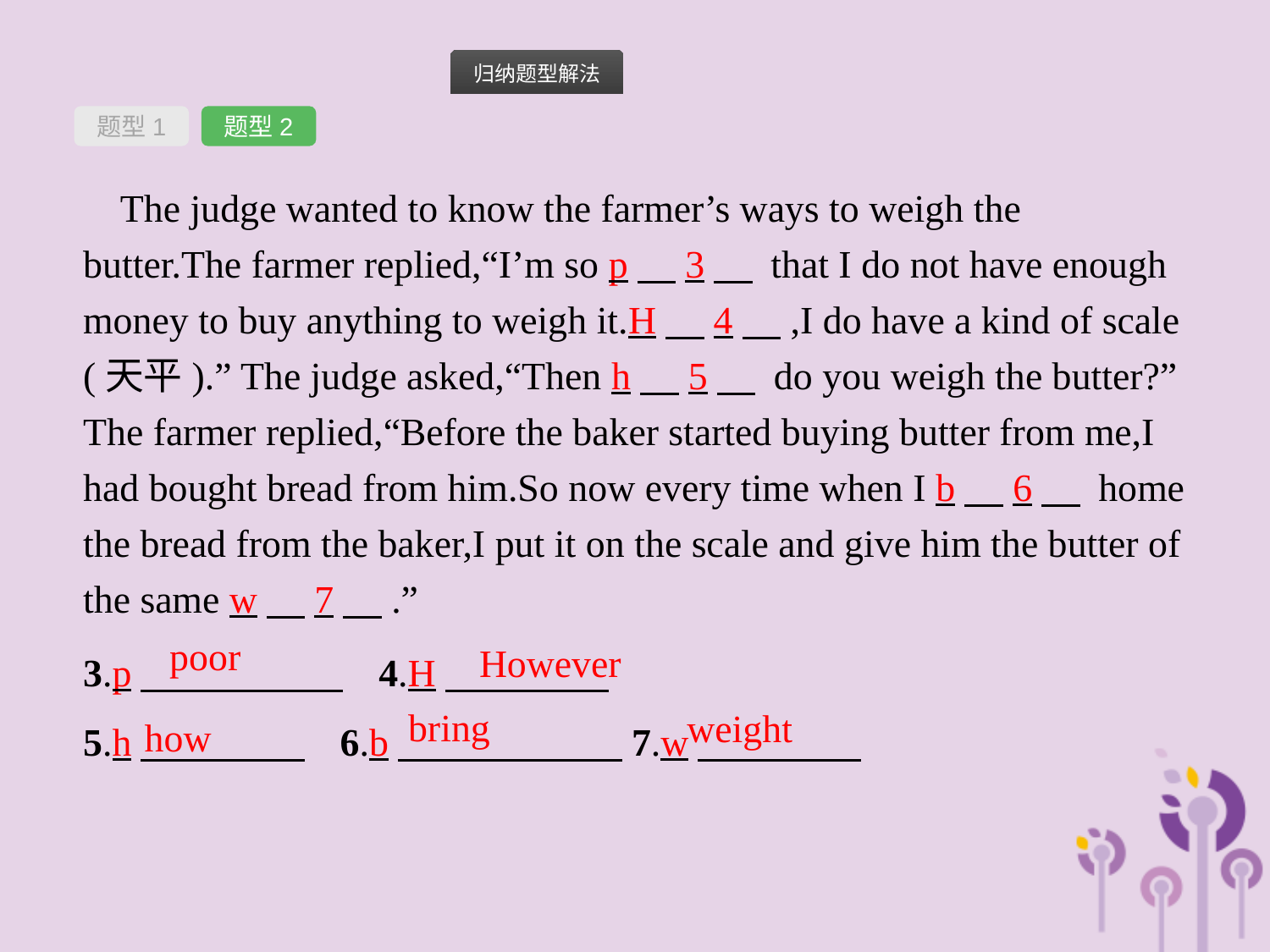

题型1
题型2
The judge wanted to know the farmer’s ways to weigh the butter.The farmer replied,“I’m so p　3　 that I do not have enough money to buy anything to weigh it.H　4　,I do have a kind of scale (天平).” The judge asked,“Then h　5　 do you weigh the butter?” The farmer replied,“Before the baker started buying butter from me,I had bought bread from him.So now every time when I b　6　 home the bread from the baker,I put it on the scale and give him the butter of the same w　7　.”

3.p　　　　　    4.H
5.h　　　　 	6.b　　　　        7.w
poor
However
bring
weight
how